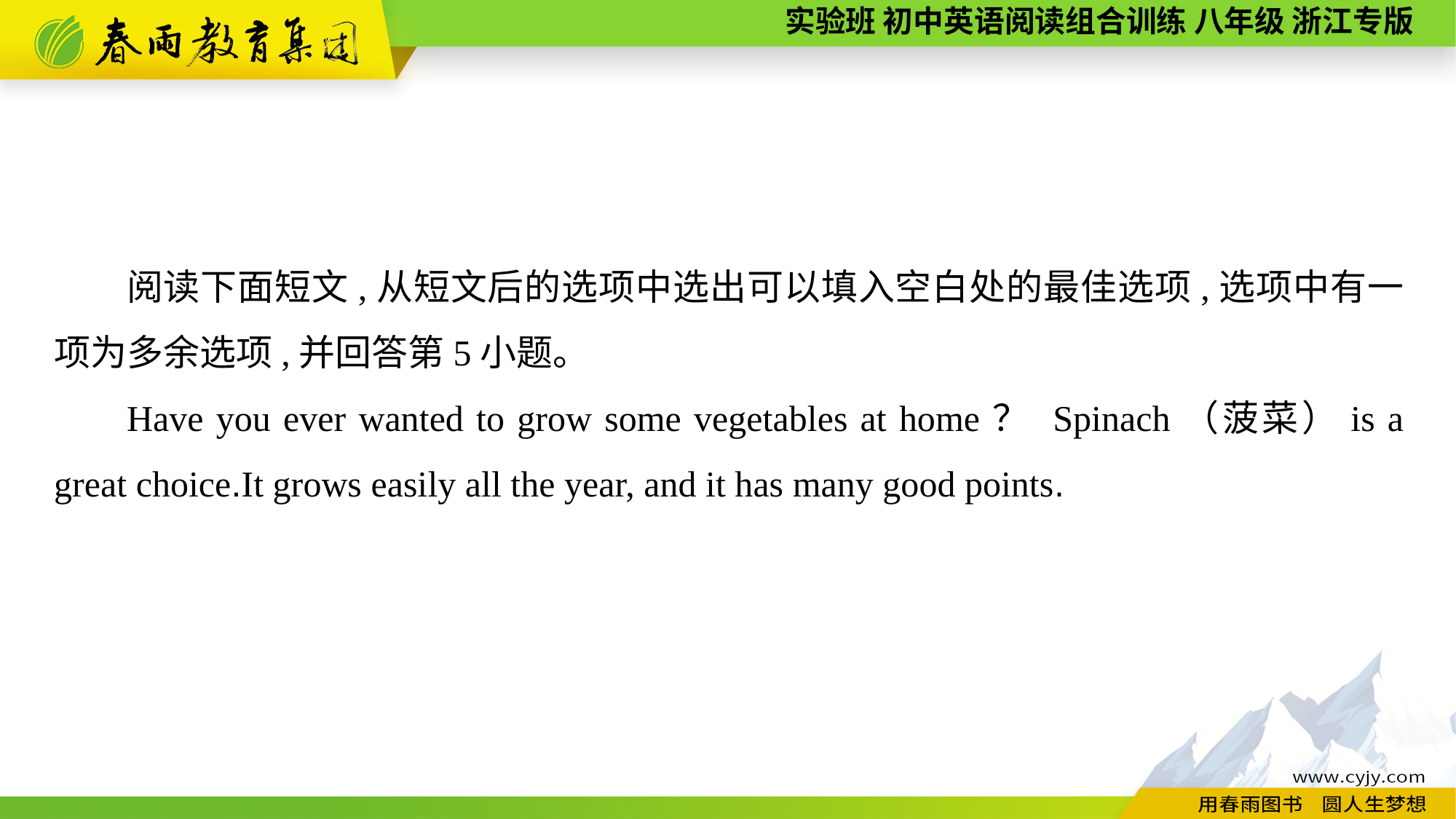

阅读下面短文,从短文后的选项中选出可以填入空白处的最佳选项,选项中有一项为多余选项,并回答第5小题。
Have you ever wanted to grow some vegetables at home？ Spinach（菠菜）is a great choice.It grows easily all the year, and it has many good points.